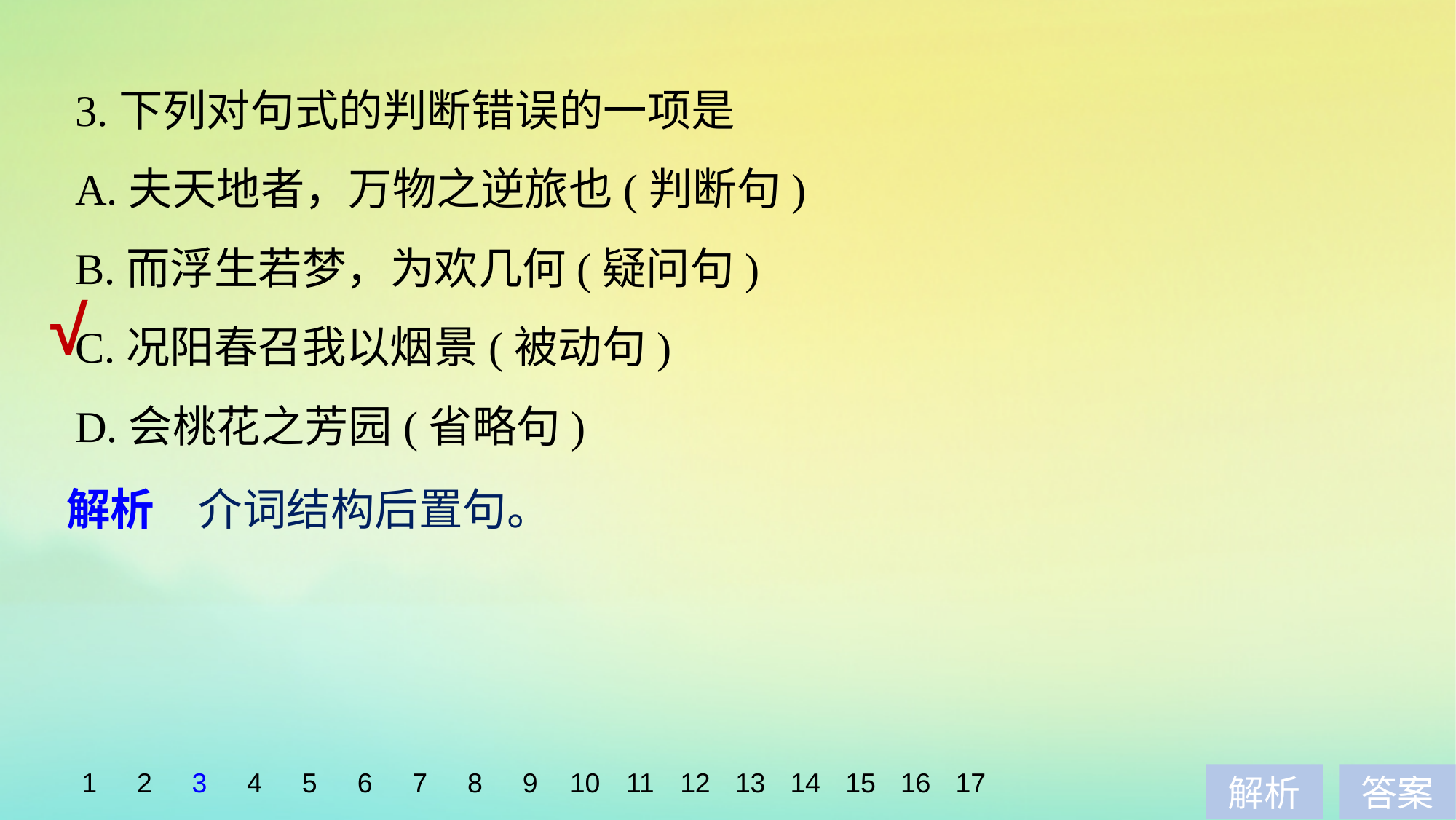

3.下列对句式的判断错误的一项是
A.夫天地者，万物之逆旅也(判断句)
B.而浮生若梦，为欢几何(疑问句)
C.况阳春召我以烟景(被动句)
D.会桃花之芳园(省略句)
√
解析　介词结构后置句。
1
2
3
4
5
6
7
8
9
10
11
12
13
14
15
16
17
解析
答案